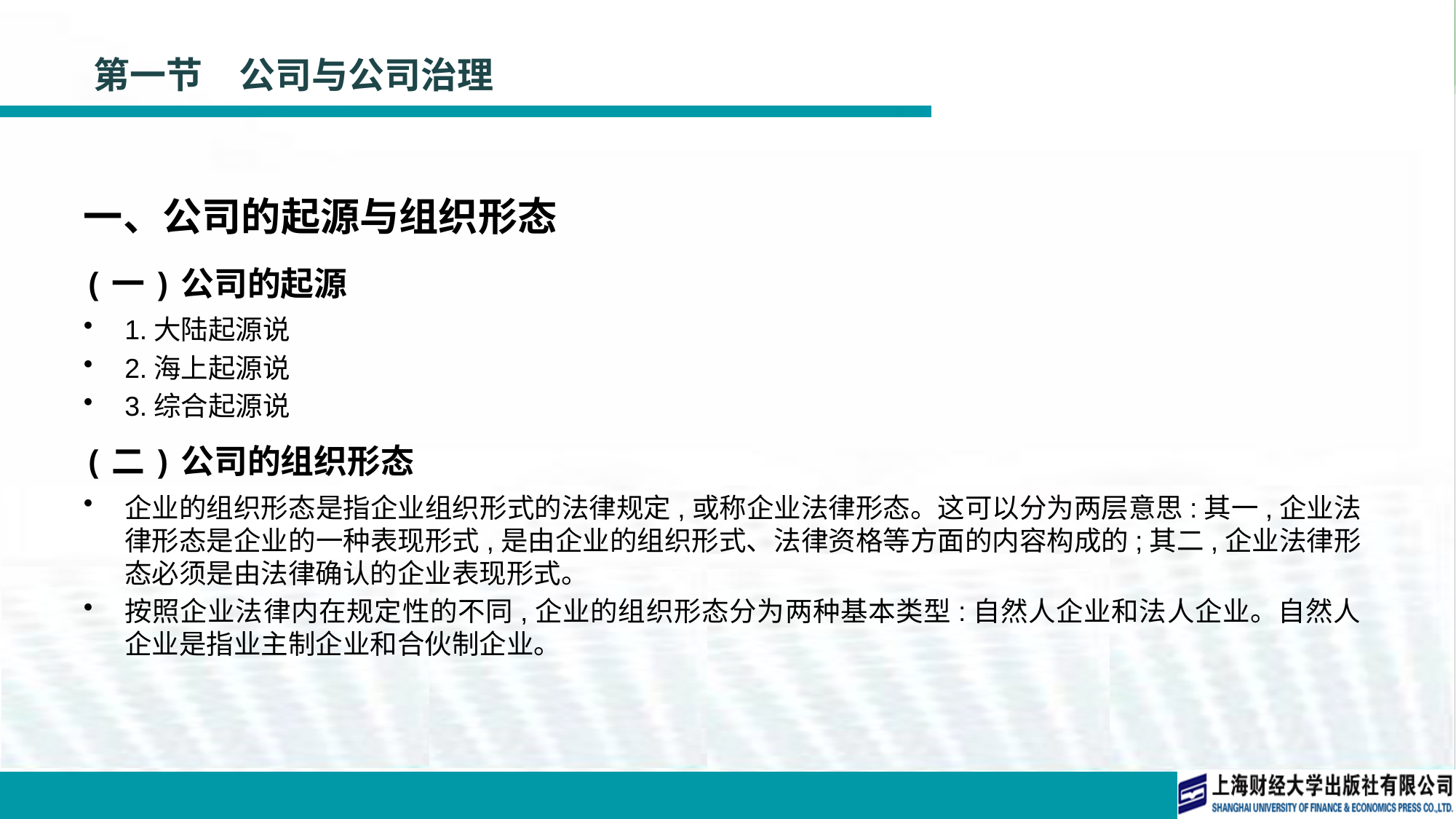

# 第一节　公司与公司治理
一、公司的起源与组织形态
(一)公司的起源
1.大陆起源说
2.海上起源说
3.综合起源说
(二)公司的组织形态
企业的组织形态是指企业组织形式的法律规定,或称企业法律形态。这可以分为两层意思:其一,企业法律形态是企业的一种表现形式,是由企业的组织形式、法律资格等方面的内容构成的;其二,企业法律形态必须是由法律确认的企业表现形式。
按照企业法律内在规定性的不同,企业的组织形态分为两种基本类型:自然人企业和法人企业。自然人企业是指业主制企业和合伙制企业。